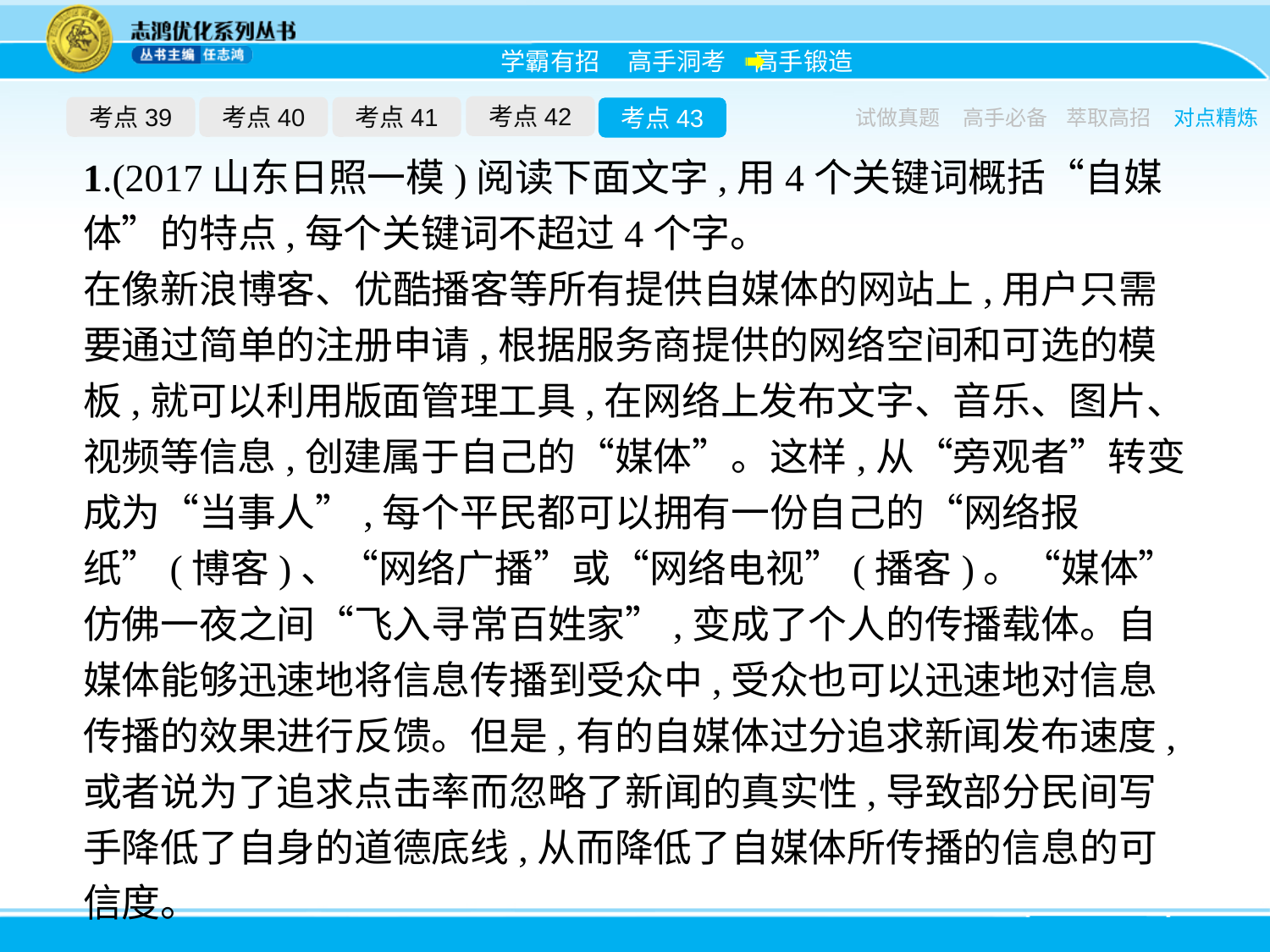

考点42
考点39
考点40
考点41
考点43
试做真题
高手必备
萃取高招
对点精炼
1.(2017山东日照一模)阅读下面文字,用4个关键词概括“自媒体”的特点,每个关键词不超过4个字。
在像新浪博客、优酷播客等所有提供自媒体的网站上,用户只需要通过简单的注册申请,根据服务商提供的网络空间和可选的模板,就可以利用版面管理工具,在网络上发布文字、音乐、图片、视频等信息,创建属于自己的“媒体”。这样,从“旁观者”转变成为“当事人”,每个平民都可以拥有一份自己的“网络报纸”(博客)、“网络广播”或“网络电视”(播客)。“媒体”仿佛一夜之间“飞入寻常百姓家”,变成了个人的传播载体。自媒体能够迅速地将信息传播到受众中,受众也可以迅速地对信息传播的效果进行反馈。但是,有的自媒体过分追求新闻发布速度,或者说为了追求点击率而忽略了新闻的真实性,导致部分民间写手降低了自身的道德底线,从而降低了自媒体所传播的信息的可信度。